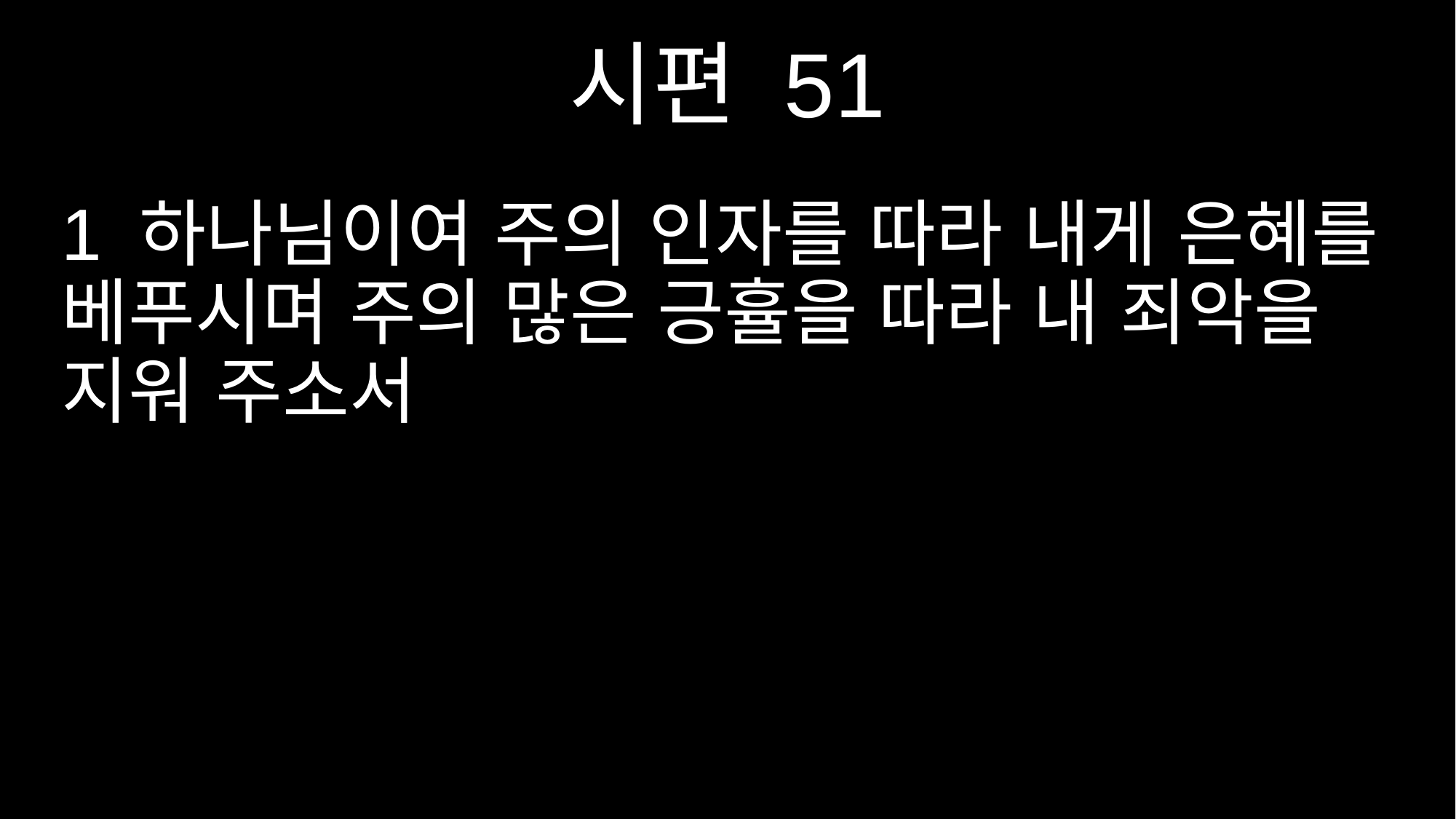

시편 51
1 하나님이여 주의 인자를 따라 내게 은혜를 베푸시며 주의 많은 긍휼을 따라 내 죄악을 지워 주소서